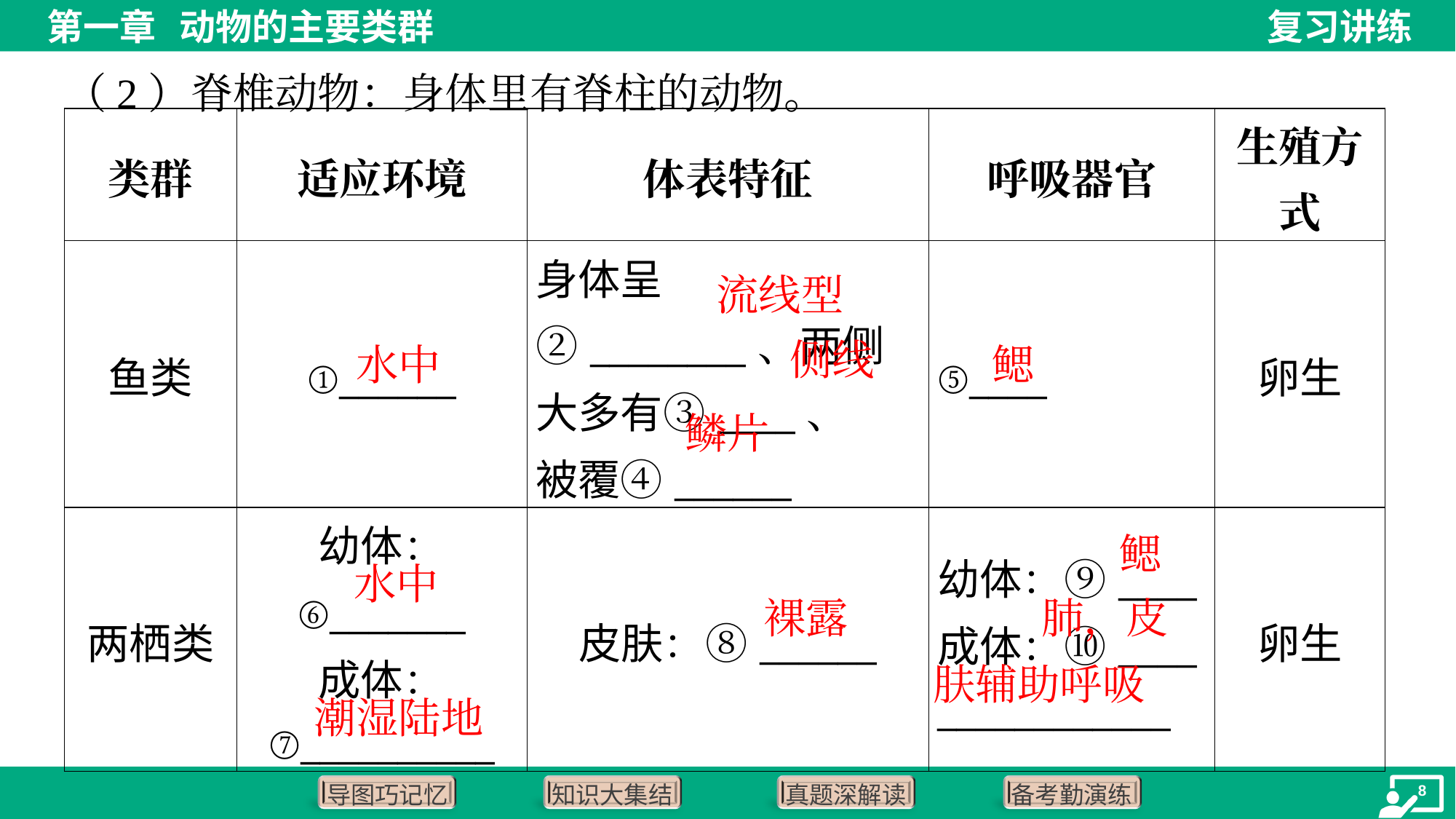

（2）脊椎动物：身体里有脊柱的动物。
| 类群 | 适应环境 | 体表特征 | 呼吸器官 | 生殖方 式 |
| --- | --- | --- | --- | --- |
| 鱼类 | ①\_\_\_\_\_\_ | 身体呈②\_\_\_\_\_\_\_\_、两侧大多有③\_\_\_\_、 被覆④\_\_\_\_\_\_ | ⑤\_\_\_\_ | 卵生 |
| 两栖类 | 幼体： ⑥\_\_\_\_\_\_\_ 成体： ⑦\_\_\_\_\_\_\_\_\_\_ | 皮肤：⑧\_\_\_\_\_\_ | 幼体：⑨\_\_\_\_ 成体：⑩\_\_\_\_ \_\_\_\_\_\_\_\_\_\_\_\_ | 卵生 |
流线型
水中
鳃
侧线
鳞片
鳃
水中
         肺，皮肤辅助呼吸
裸露
潮湿陆地